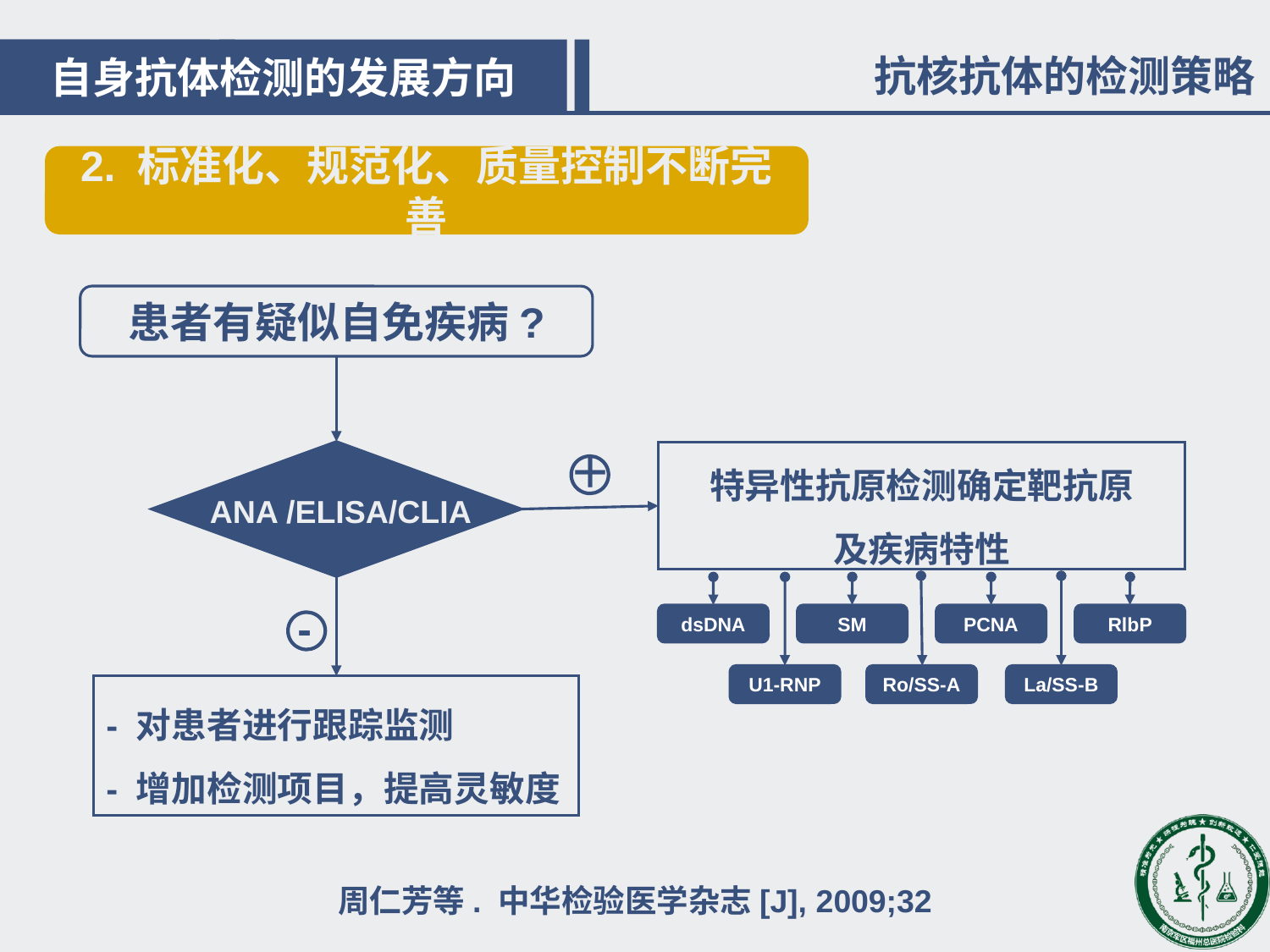

目录

自身抗体检测的发展方向

抗核抗体的检测策略
2. 标准化、规范化、质量控制不断完善
患者有疑似自免疾病?
＋

特异性抗原检测确定靶抗原
及疾病特性
ANA /ELISA/CLIA
-

dsDNA
SM
PCNA
RlbP
U1-RNP
Ro/SS-A
La/SS-B
- 对患者进行跟踪监测
- 增加检测项目，提高灵敏度
周仁芳等. 中华检验医学杂志[J], 2009;32